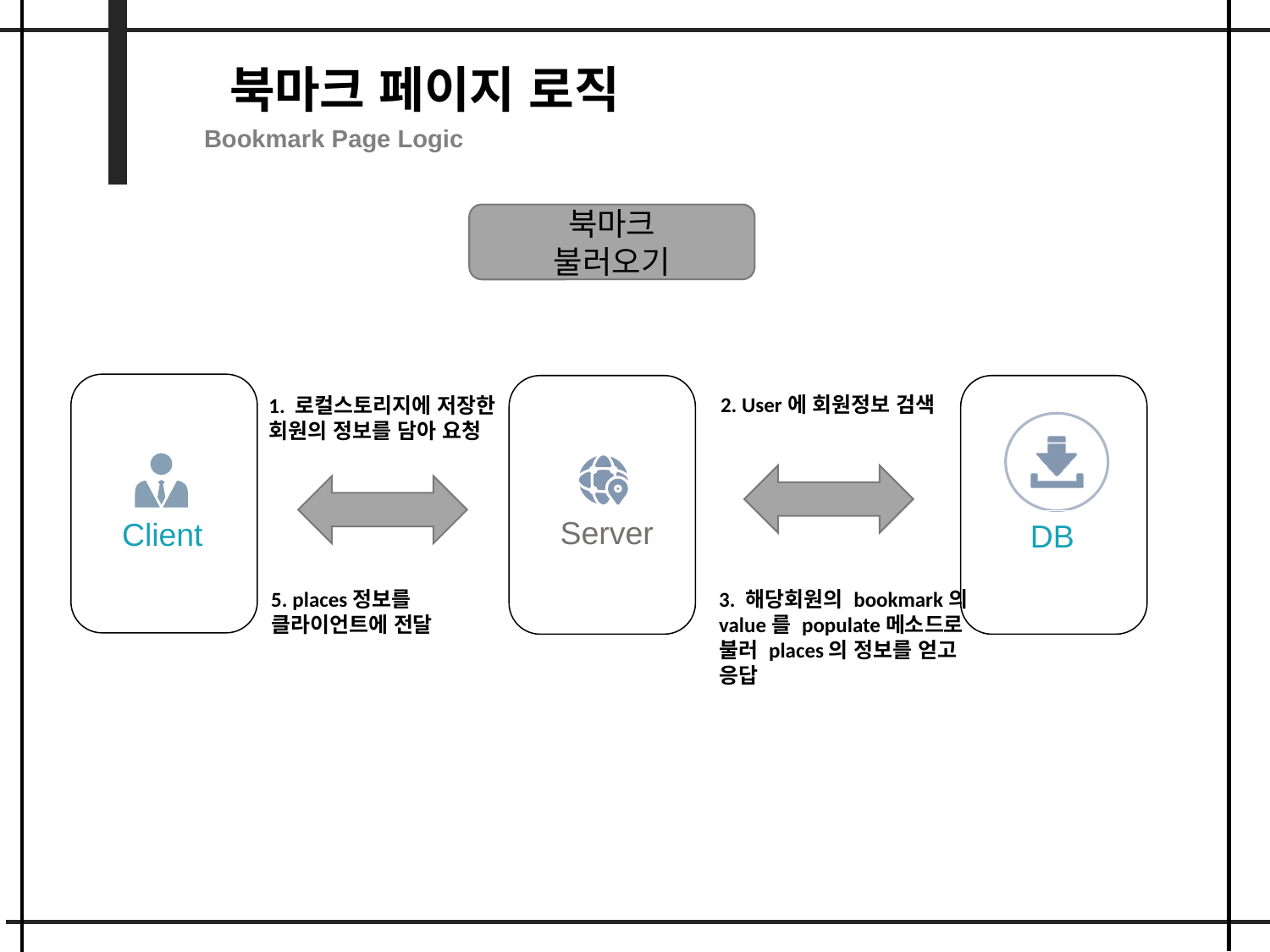

북마크 페이지 로직
Bookmark Page Logic
북마크
불러오기

2. User에 회원정보 검색
1. 로컬스토리지에 저장한 회원의 정보를 담아 요청

Client
DB
Server
5. places정보를 클라이언트에 전달
3. 해당회원의 bookmark의 value를 populate메소드로 불러 places의 정보를 얻고 응답